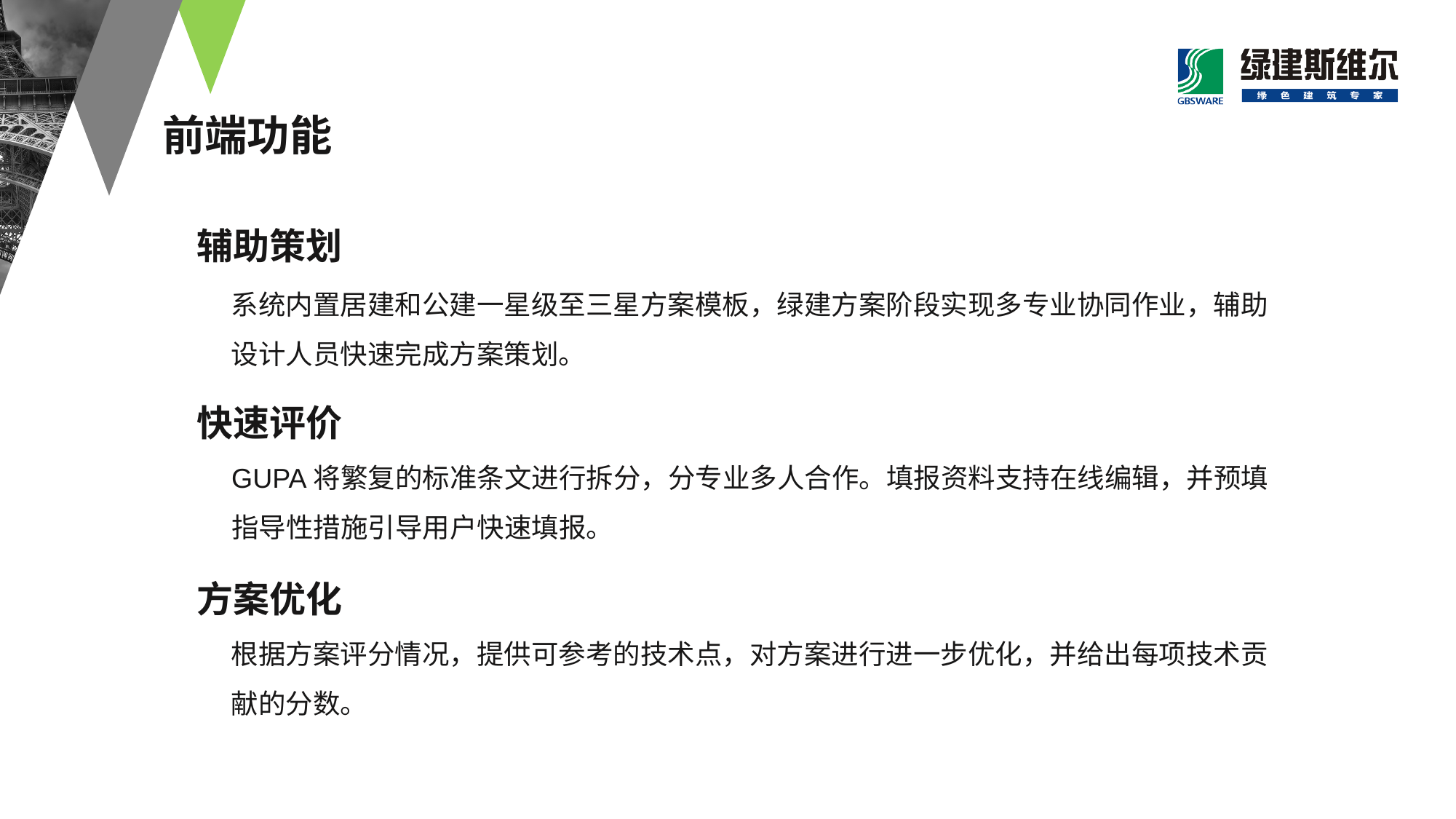

# 前端功能
辅助策划
系统内置居建和公建一星级至三星方案模板，绿建方案阶段实现多专业协同作业，辅助设计人员快速完成方案策划。
快速评价
GUPA将繁复的标准条文进行拆分，分专业多人合作。填报资料支持在线编辑，并预填指导性措施引导用户快速填报。
方案优化
根据方案评分情况，提供可参考的技术点，对方案进行进一步优化，并给出每项技术贡献的分数。